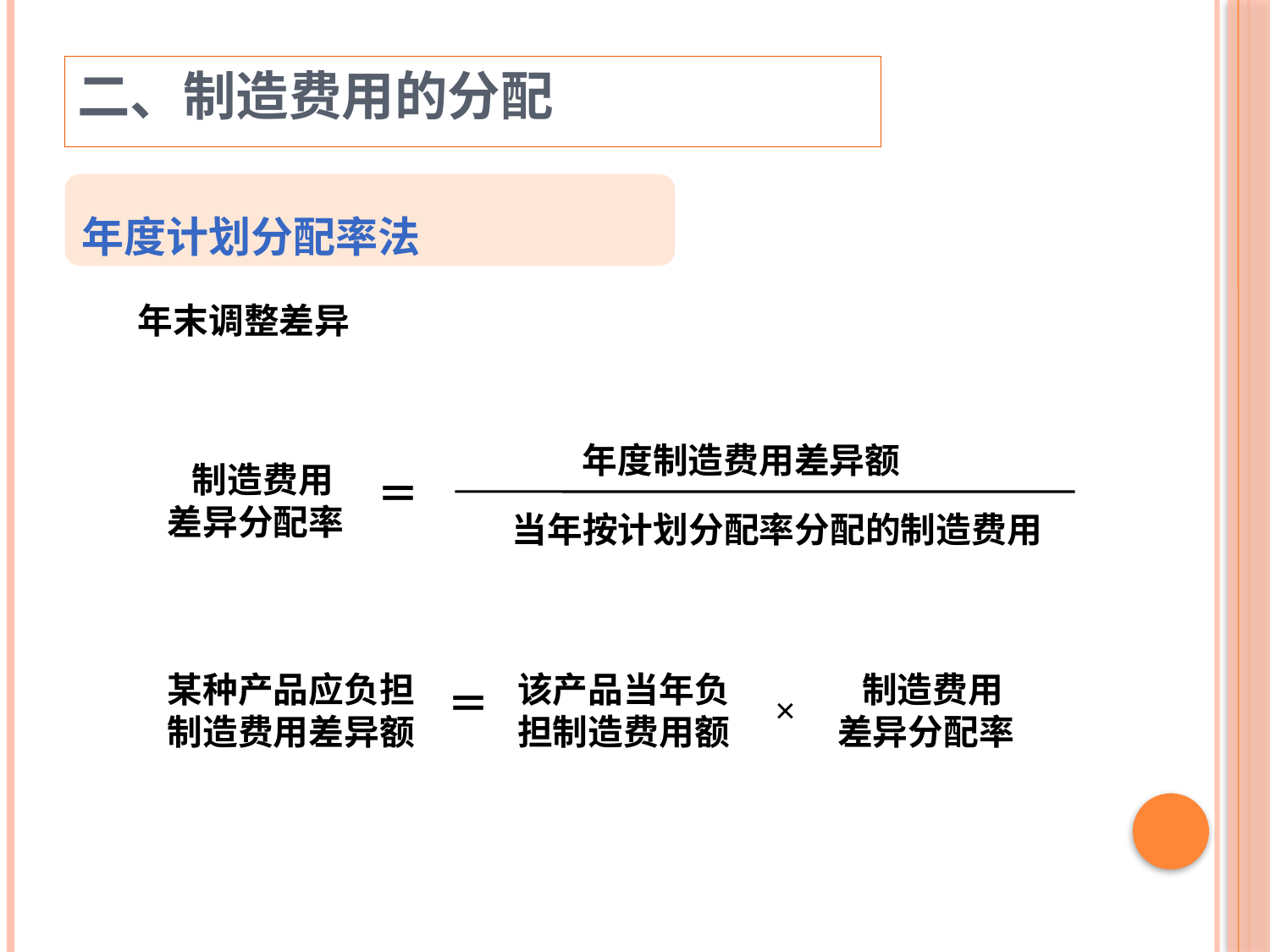

二、制造费用的分配
年度计划分配率法
年末调整差异
  年度制造费用差异额
  制造费用差异分配率
＝

  当年按计划分配率分配的制造费用
某种产品应负担制造费用差异额
该产品当年负担制造费用额
  制造费用差异分配率
＝
×